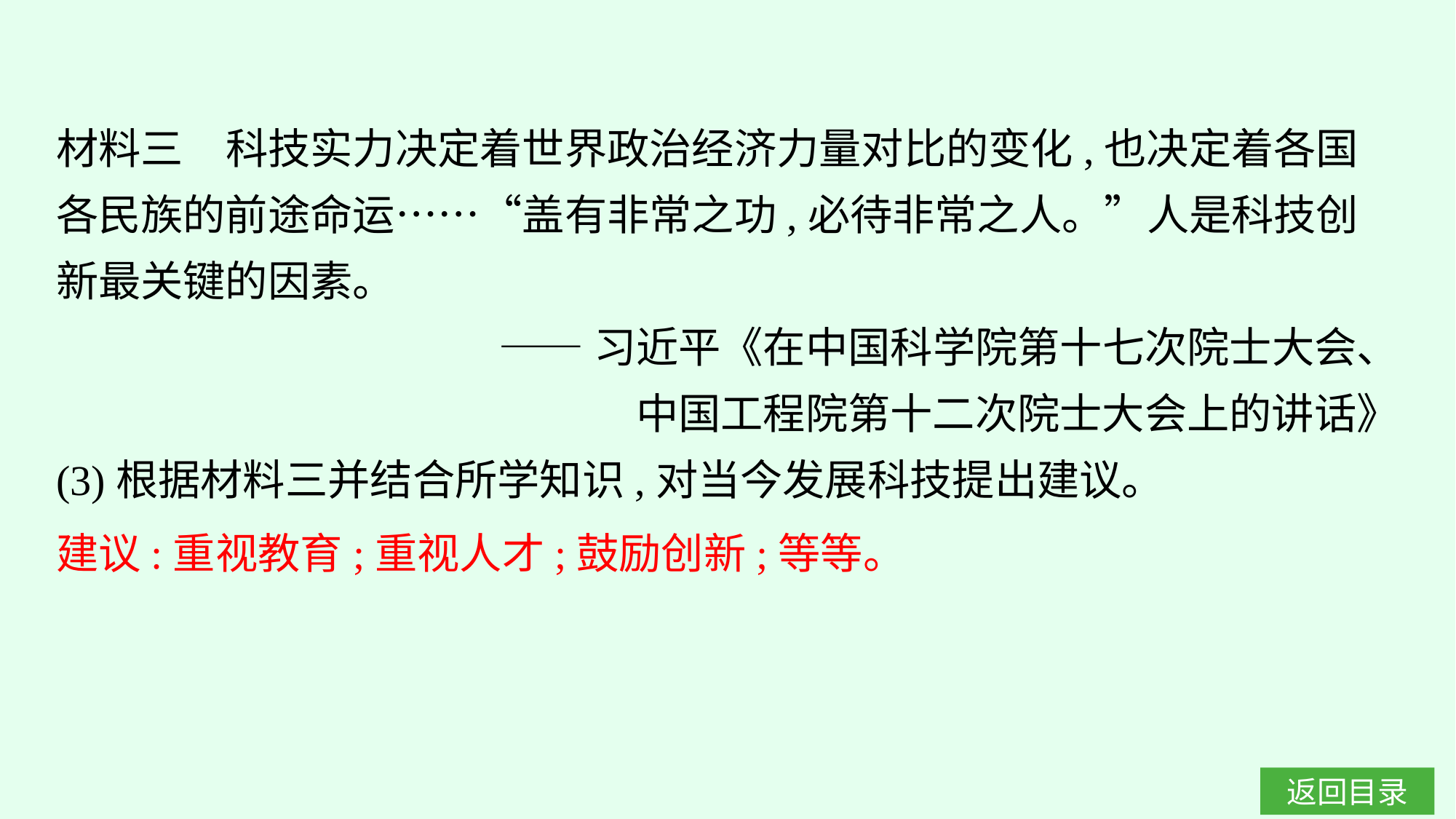

材料三　科技实力决定着世界政治经济力量对比的变化,也决定着各国各民族的前途命运……“盖有非常之功,必待非常之人。”人是科技创新最关键的因素。
——习近平《在中国科学院第十七次院士大会、
中国工程院第十二次院士大会上的讲话》
(3)根据材料三并结合所学知识,对当今发展科技提出建议。
建议:重视教育;重视人才;鼓励创新;等等。